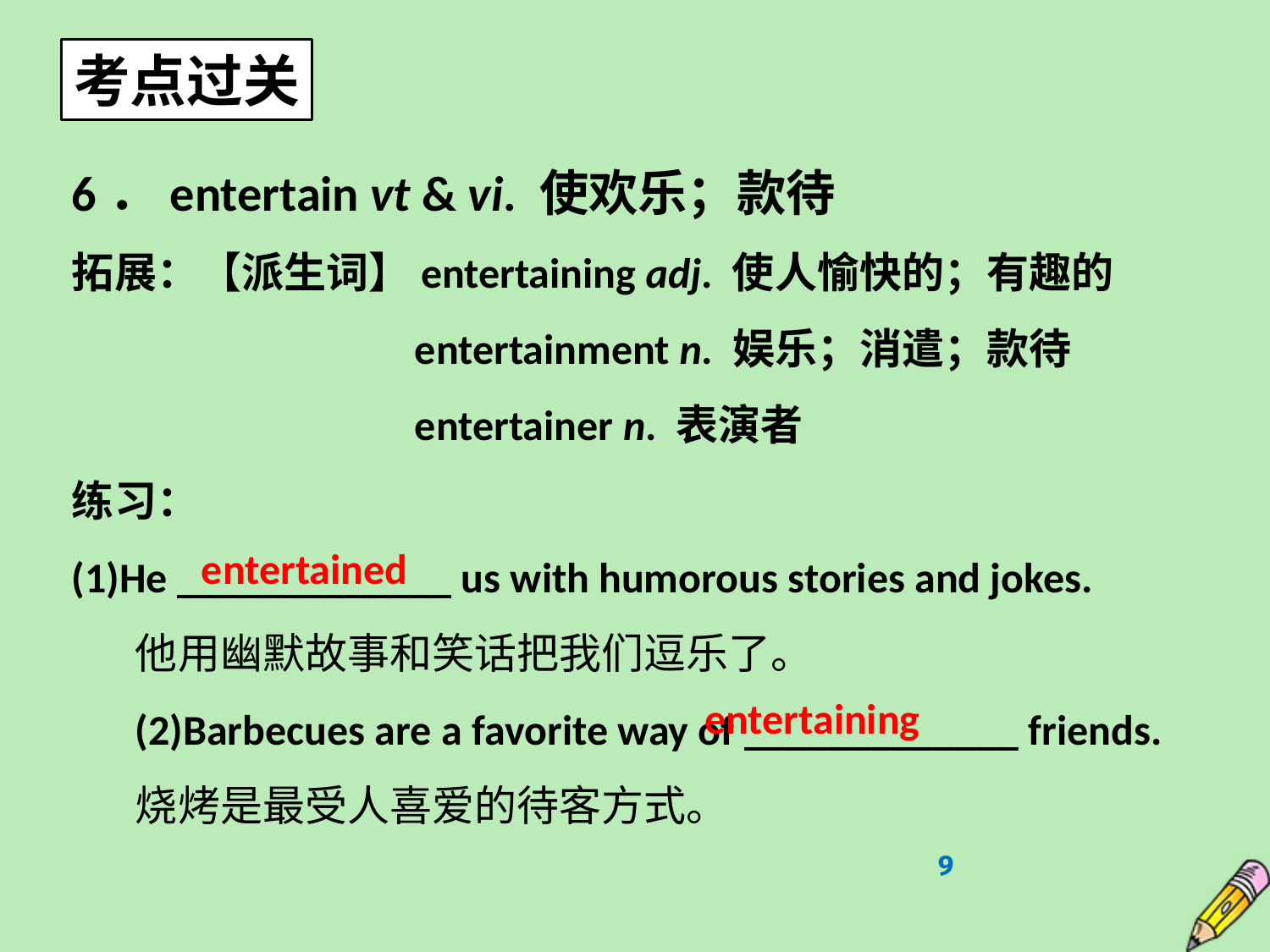

考点过关
6．entertain vt & vi. 使欢乐；款待
拓展：【派生词】entertaining adj. 使人愉快的；有趣的
                                    entertainment n. 娱乐；消遣；款待
                                    entertainer n. 表演者
练习：
(1)He _____________ us with humorous stories and jokes.
他用幽默故事和笑话把我们逗乐了。
(2)Barbecues are a favorite way of _____________ friends.
烧烤是最受人喜爱的待客方式。
entertained
entertaining
9